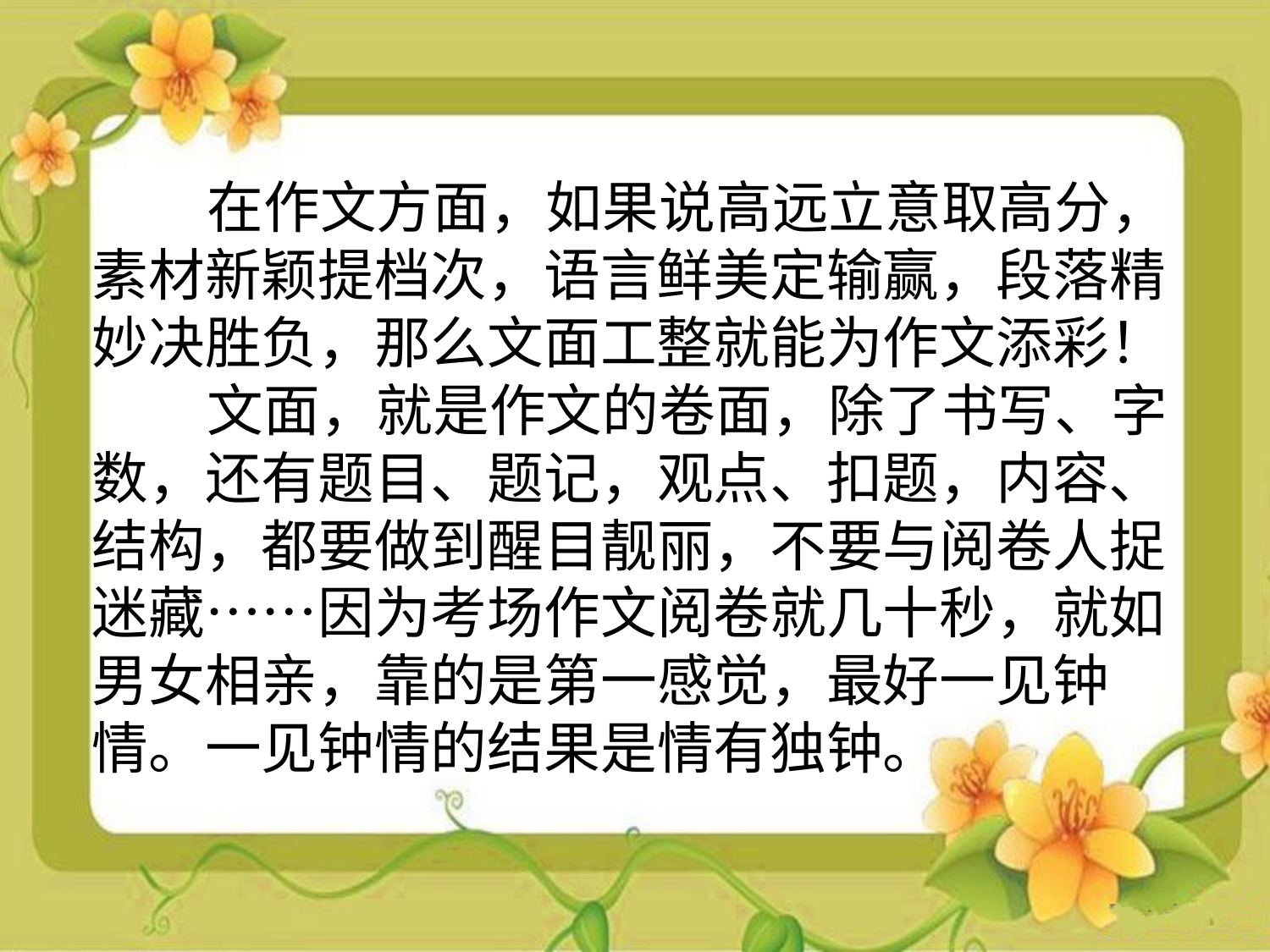

在作文方面，如果说高远立意取高分，素材新颖提档次，语言鲜美定输赢，段落精妙决胜负，那么文面工整就能为作文添彩！
        文面，就是作文的卷面，除了书写、字数，还有题目、题记，观点、扣题，内容、结构，都要做到醒目靓丽，不要与阅卷人捉迷藏……因为考场作文阅卷就几十秒，就如男女相亲，靠的是第一感觉，最好一见钟情。一见钟情的结果是情有独钟。